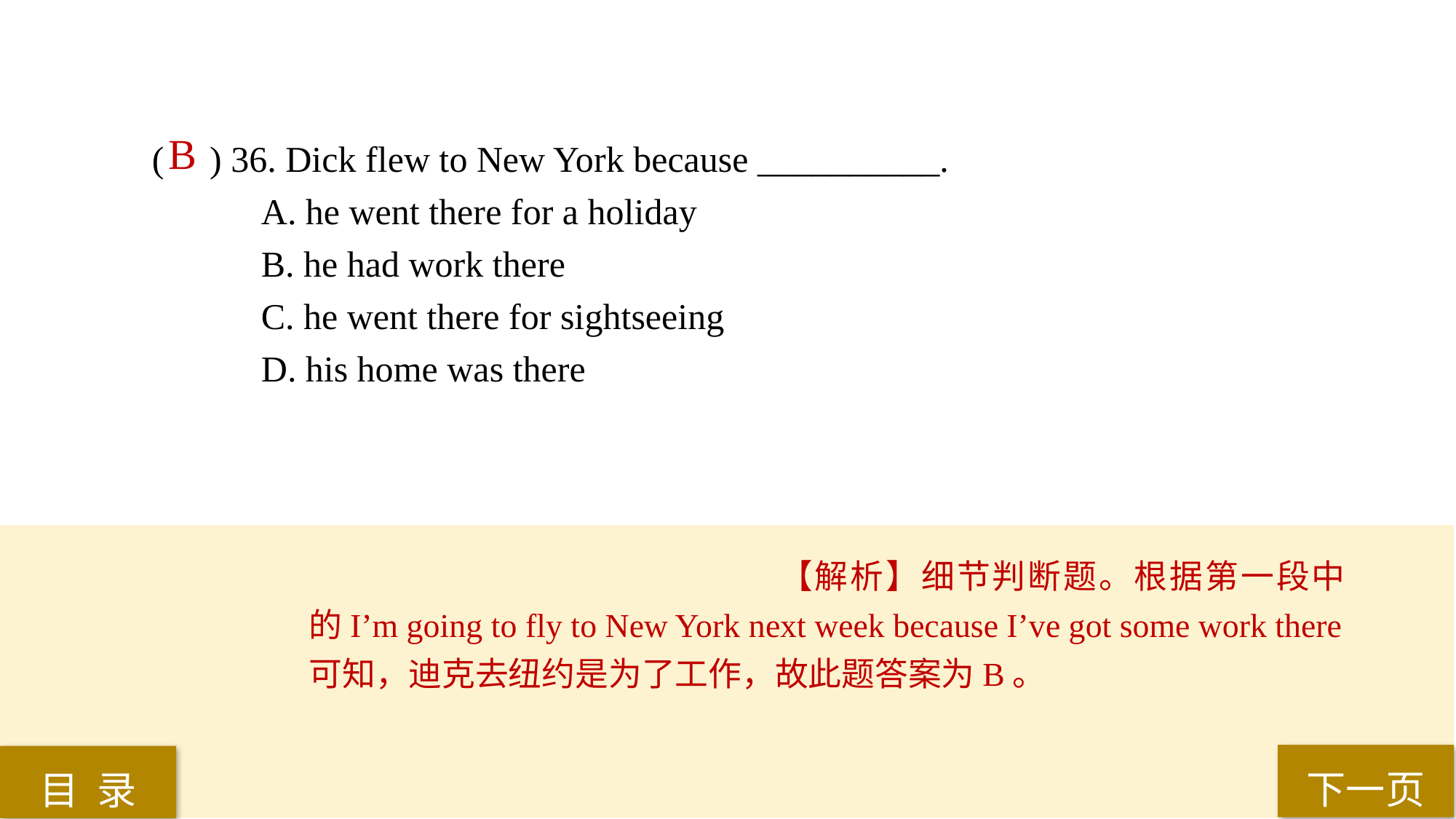

B
(     ) 36. Dick flew to New York because __________.
A. he went there for a holiday
B. he had work there
C. he went there for sightseeing
D. his home was there
【解析】细节判断题。根据第一段中的I’m going to fly to New York next week because I’ve got some work there可知，迪克去纽约是为了工作，故此题答案为B。